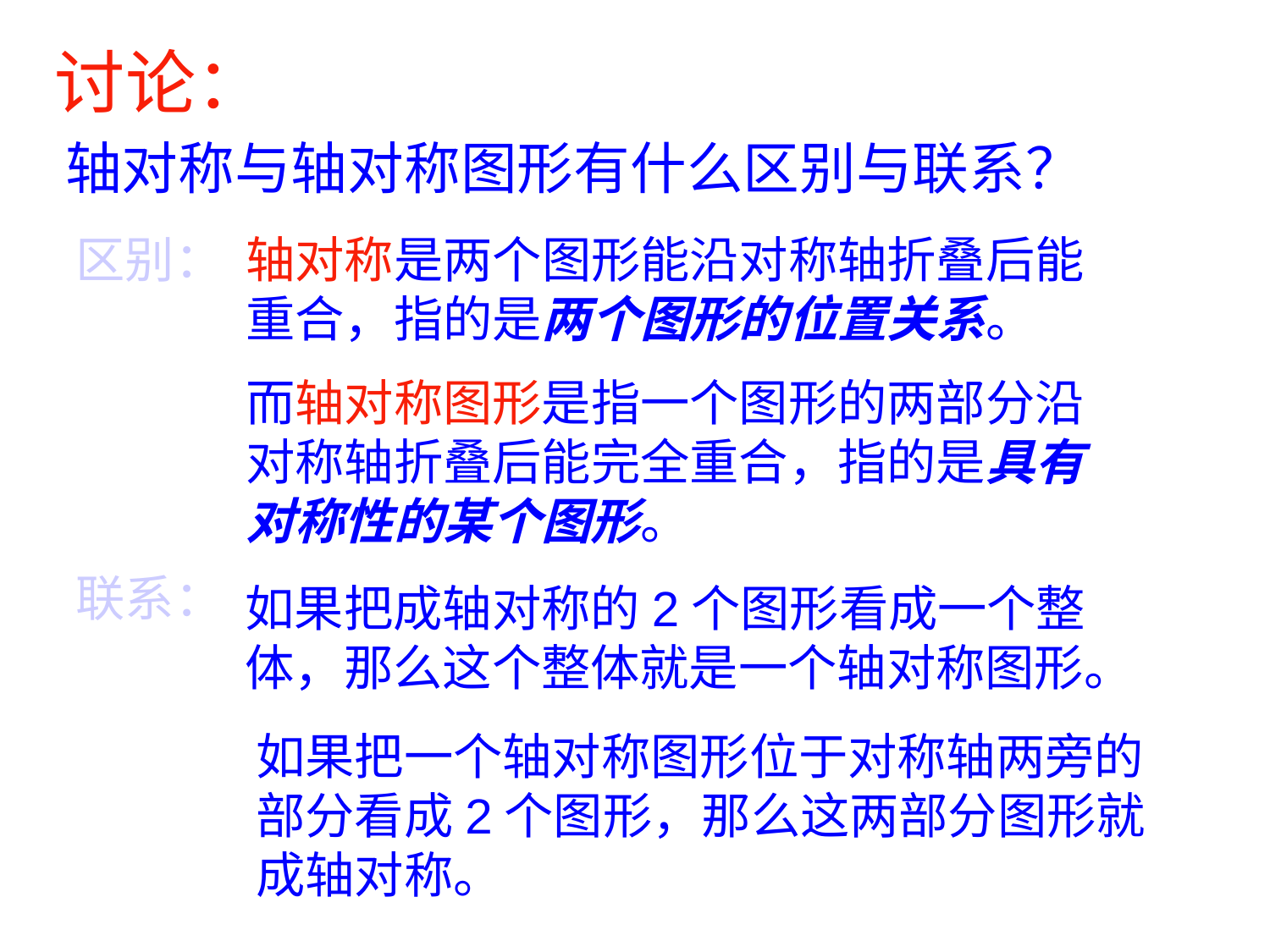

讨论：
轴对称与轴对称图形有什么区别与联系？
区别：
轴对称是两个图形能沿对称轴折叠后能重合，指的是两个图形的位置关系。
而轴对称图形是指一个图形的两部分沿对称轴折叠后能完全重合，指的是具有对称性的某个图形。
联系：
如果把成轴对称的2个图形看成一个整体，那么这个整体就是一个轴对称图形。
如果把一个轴对称图形位于对称轴两旁的部分看成2个图形，那么这两部分图形就成轴对称。